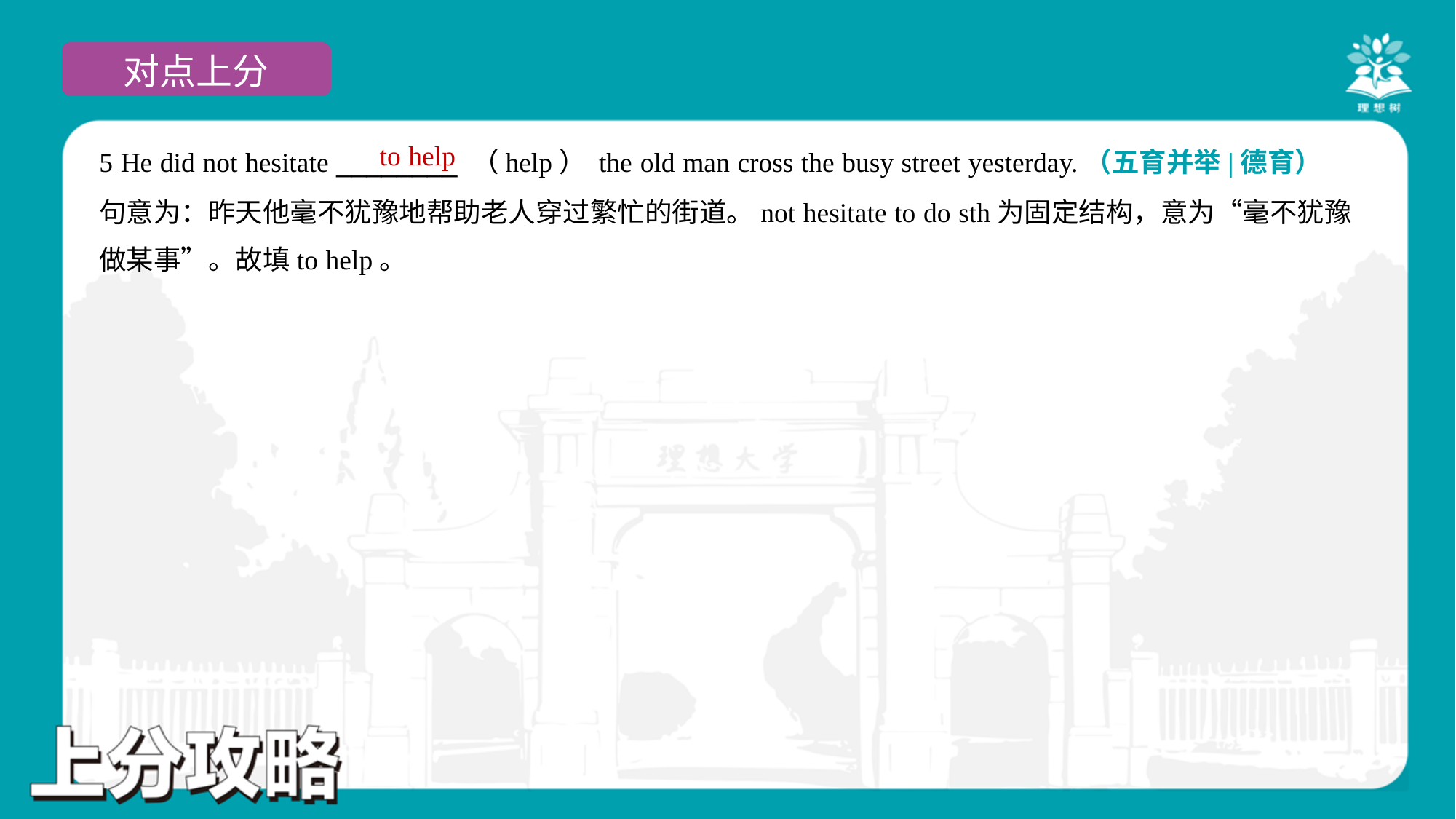

to help
5 He did not hesitate ________ （help） the old man cross the busy street yesterday.（五育并举|德育）
句意为：昨天他毫不犹豫地帮助老人穿过繁忙的街道。not hesitate to do sth为固定结构，意为“毫不犹豫
做某事”。故填to help。